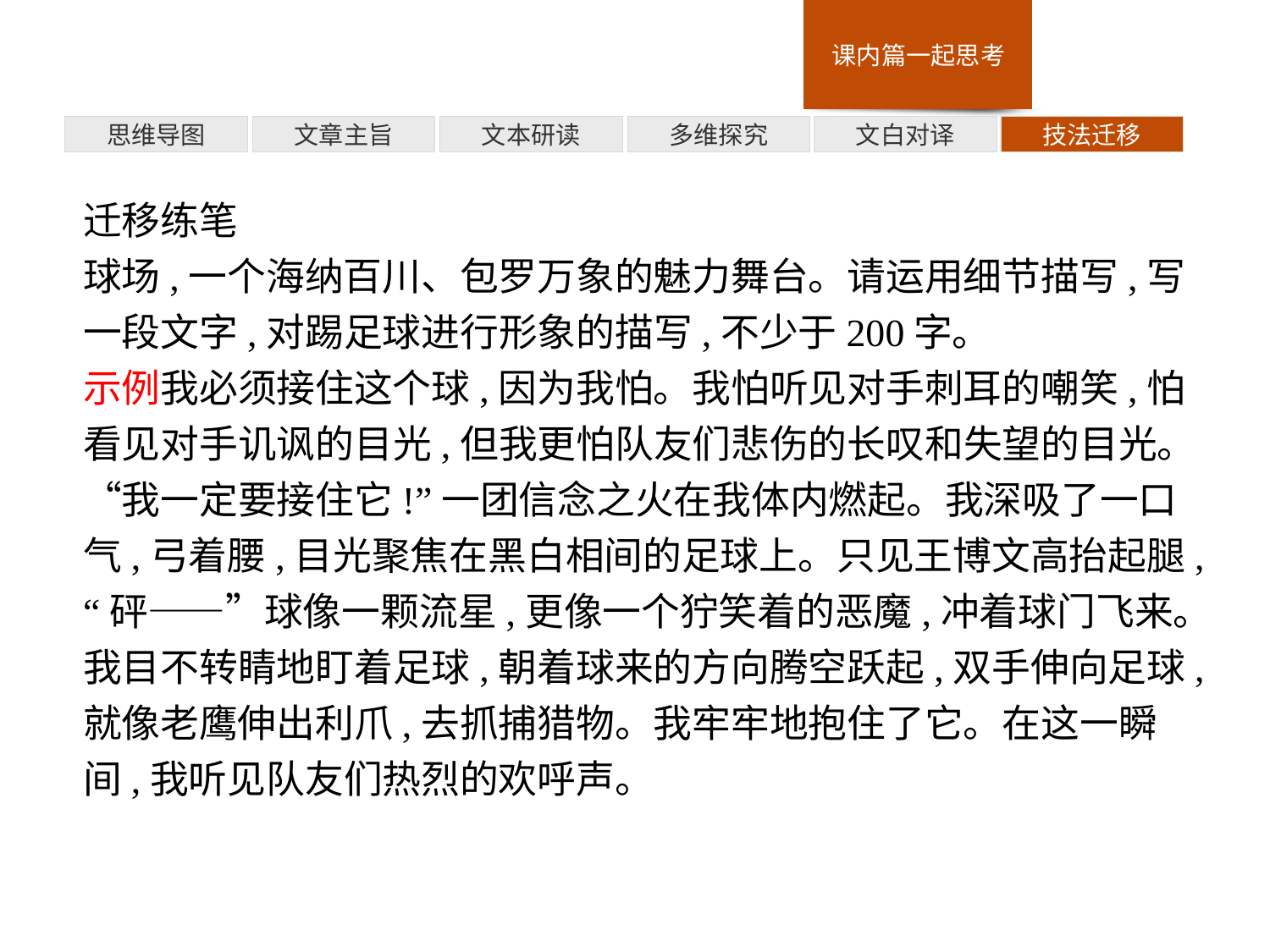

多维探究
思维导图
文章主旨
文本研读
文白对译
技法迁移
迁移练笔
球场,一个海纳百川、包罗万象的魅力舞台。请运用细节描写,写一段文字,对踢足球进行形象的描写,不少于200字。
示例我必须接住这个球,因为我怕。我怕听见对手刺耳的嘲笑,怕看见对手讥讽的目光,但我更怕队友们悲伤的长叹和失望的目光。“我一定要接住它!”一团信念之火在我体内燃起。我深吸了一口气,弓着腰,目光聚焦在黑白相间的足球上。只见王博文高抬起腿,“砰——”球像一颗流星,更像一个狞笑着的恶魔,冲着球门飞来。我目不转睛地盯着足球,朝着球来的方向腾空跃起,双手伸向足球,就像老鹰伸出利爪,去抓捕猎物。我牢牢地抱住了它。在这一瞬间,我听见队友们热烈的欢呼声。